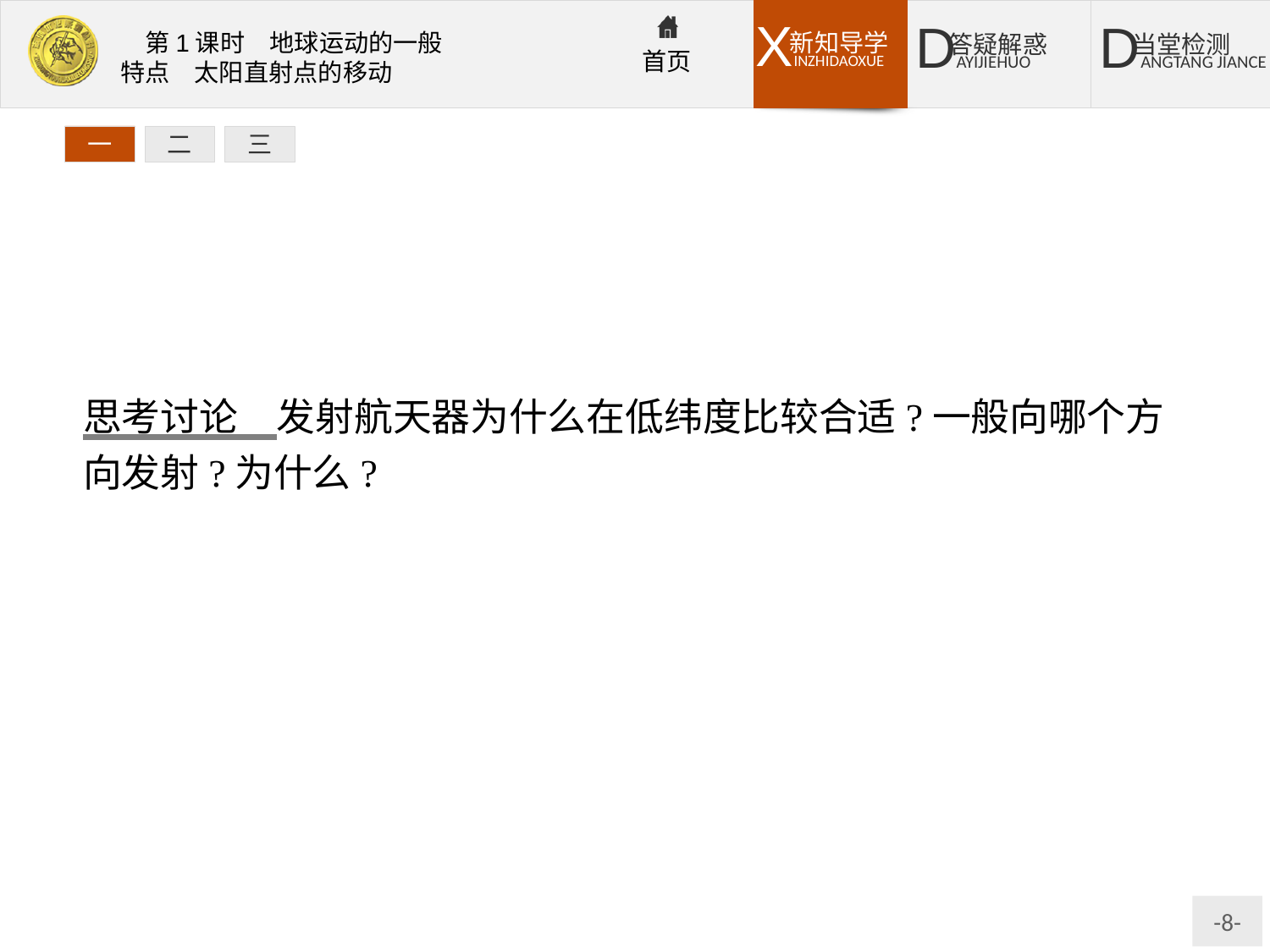

一
二
三
思考讨论　发射航天器为什么在低纬度比较合适?一般向哪个方向发射?为什么?
提示:低纬度地区自转线速度大,地球自西向东自转,在低纬度向东发射可获得一个较大的初速度,节省燃料,发射容易成功。